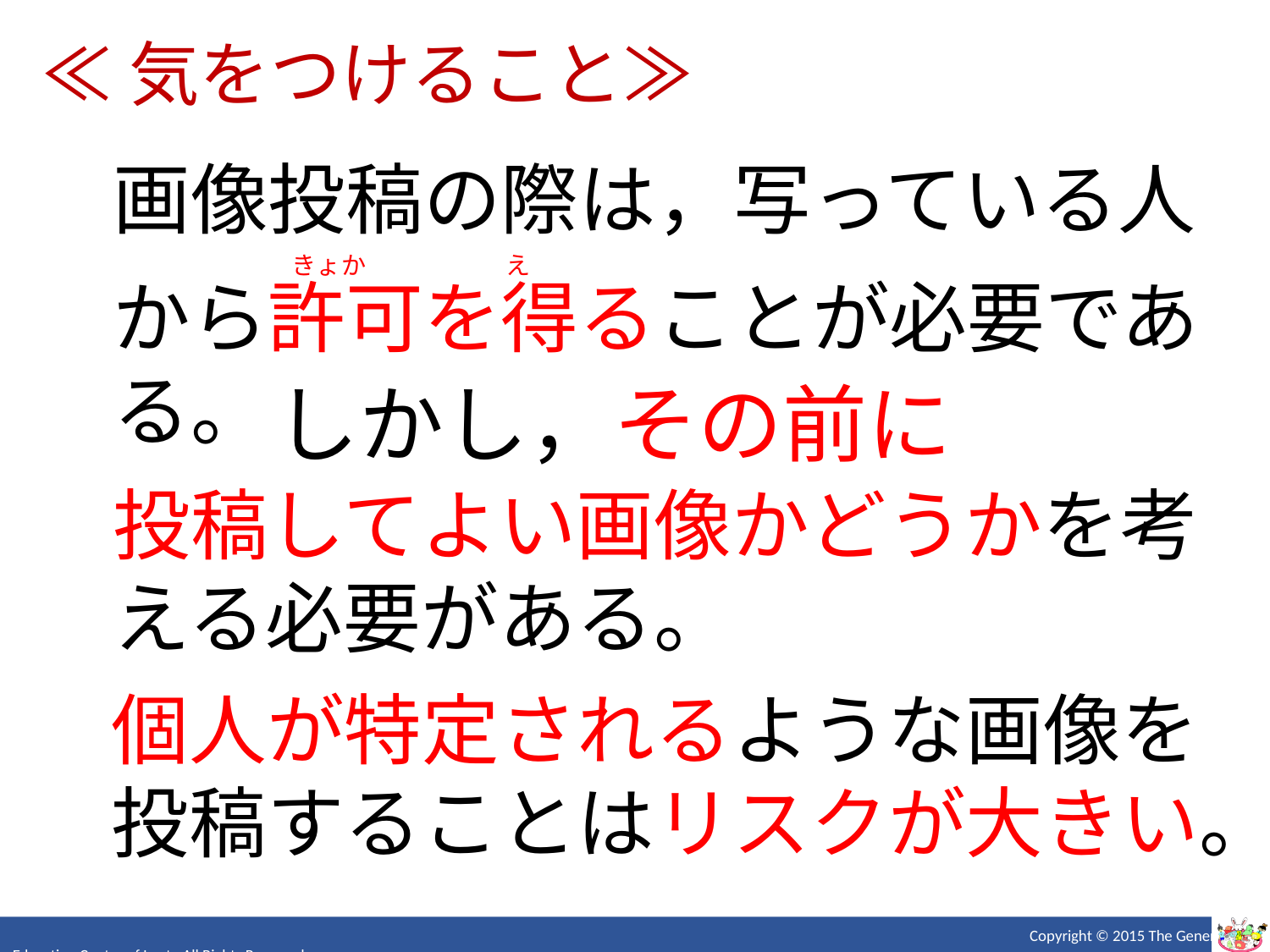

≪気をつけること≫
画像投稿の際は，写っている人

から許可を得ることが必要である。
きょか
え
しかし，その前に
投稿してよい画像かどうかを考える必要がある。
個人が特定されるような画像を
投稿することはリスクが大きい。